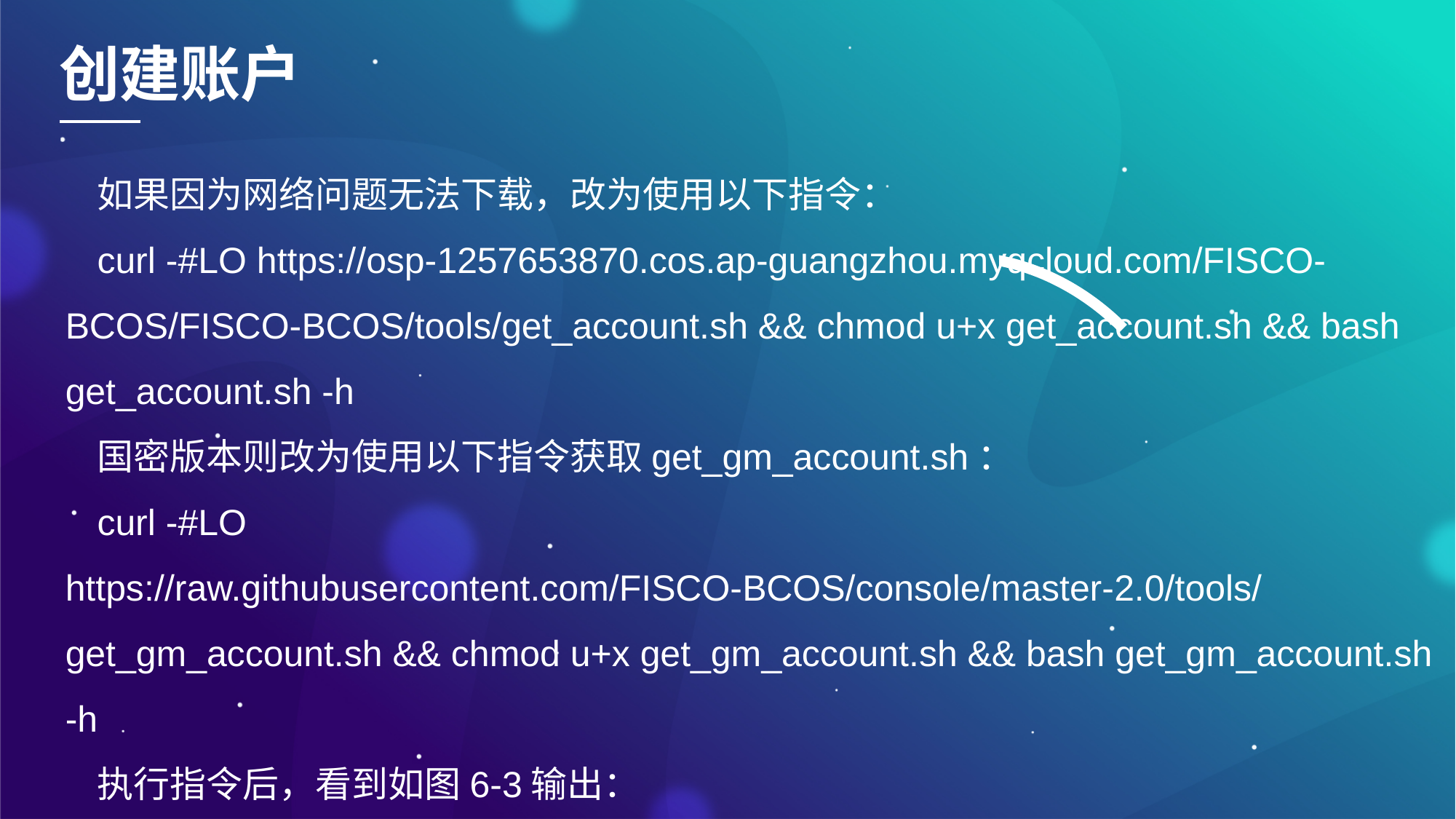

创建账户
如果因为网络问题无法下载，改为使用以下指令：
curl -#LO https://osp-1257653870.cos.ap-guangzhou.myqcloud.com/FISCO-BCOS/FISCO-BCOS/tools/get_account.sh && chmod u+x get_account.sh && bash get_account.sh -h
国密版本则改为使用以下指令获取get_gm_account.sh：
curl -#LO https://raw.githubusercontent.com/FISCO-BCOS/console/master-2.0/tools/get_gm_account.sh && chmod u+x get_gm_account.sh && bash get_gm_account.sh -h
执行指令后，看到如图6-3输出：